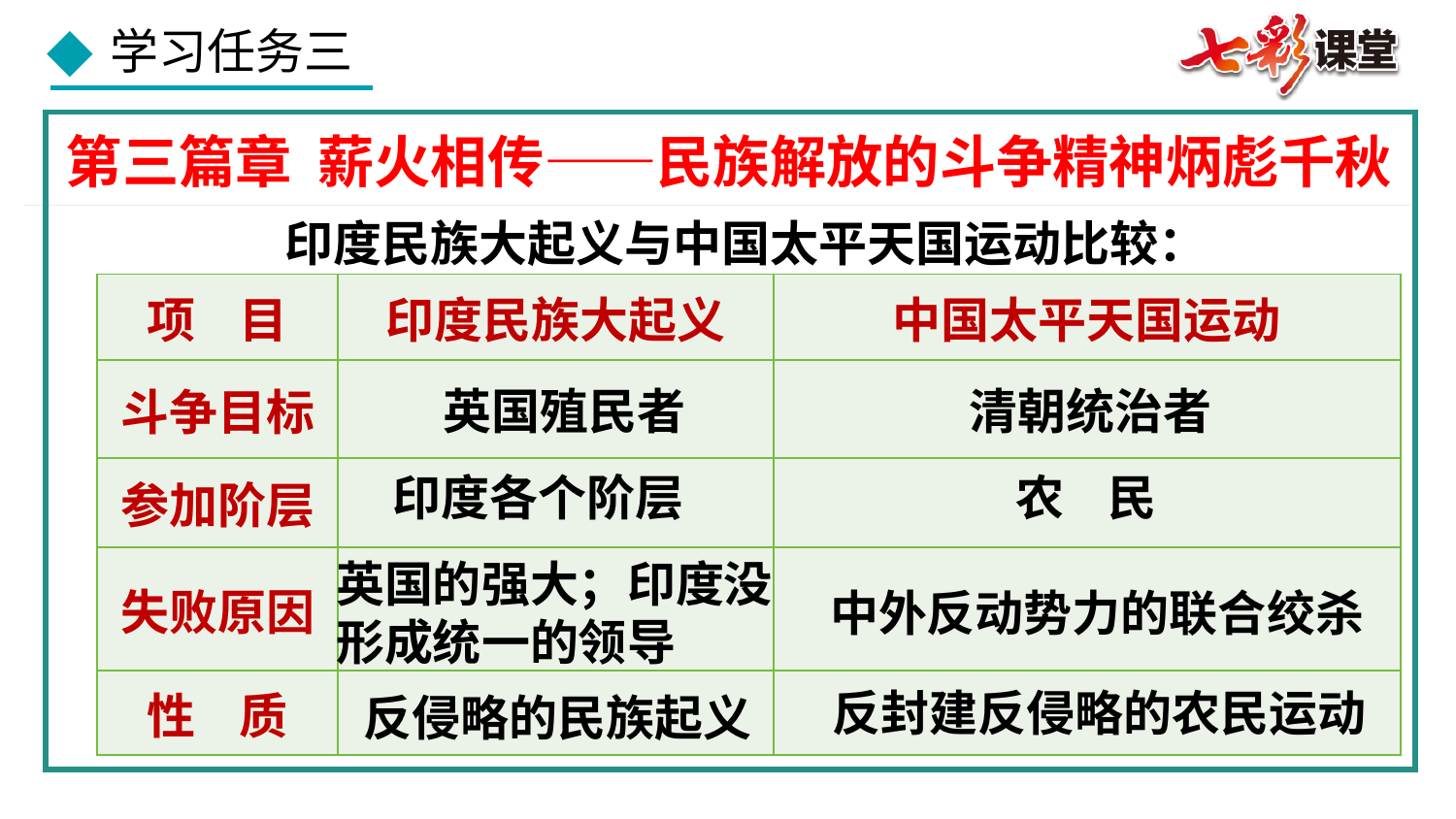

第三篇章  薪火相传——民族解放的斗争精神炳彪千秋
印度民族大起义与中国太平天国运动比较：
| 项 目 | 印度民族大起义 | 中国太平天国运动 |
| --- | --- | --- |
| 斗争目标 |  |  |
| 参加阶层 |  |  |
| 失败原因 |  |  |
| 性 质 |  |  |
清朝统治者
英国殖民者
印度各个阶层
农    民
英国的强大；印度没形成统一的领导
中外反动势力的联合绞杀
反封建反侵略的农民运动
反侵略的民族起义